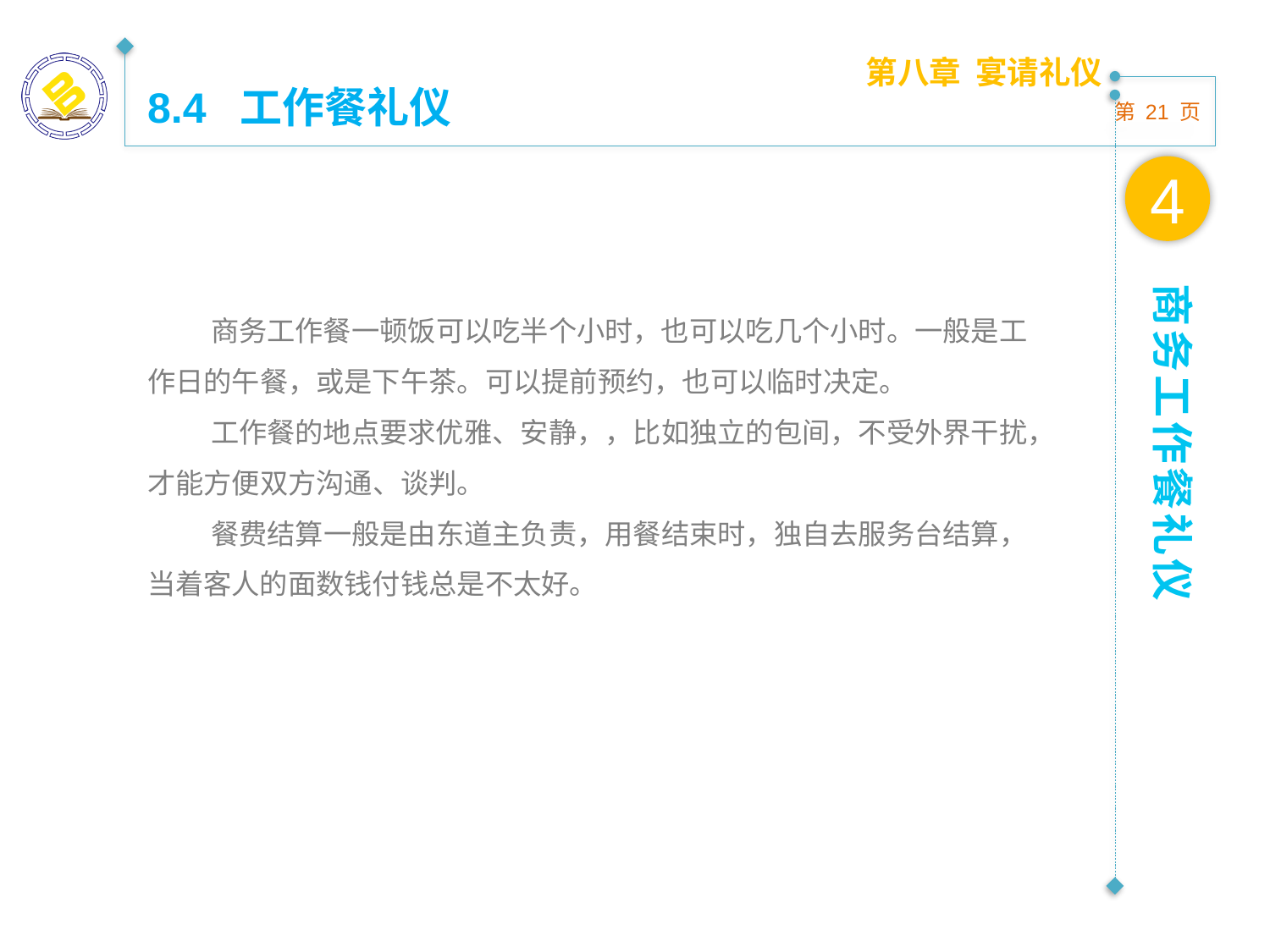

第八章  宴请礼仪
8.4  工作餐礼仪
4
商务工作餐礼仪
商务工作餐一顿饭可以吃半个小时，也可以吃几个小时。一般是工作日的午餐，或是下午茶。可以提前预约，也可以临时决定。
工作餐的地点要求优雅、安静，，比如独立的包间，不受外界干扰，才能方便双方沟通、谈判。
餐费结算一般是由东道主负责，用餐结束时，独自去服务台结算，当着客人的面数钱付钱总是不太好。